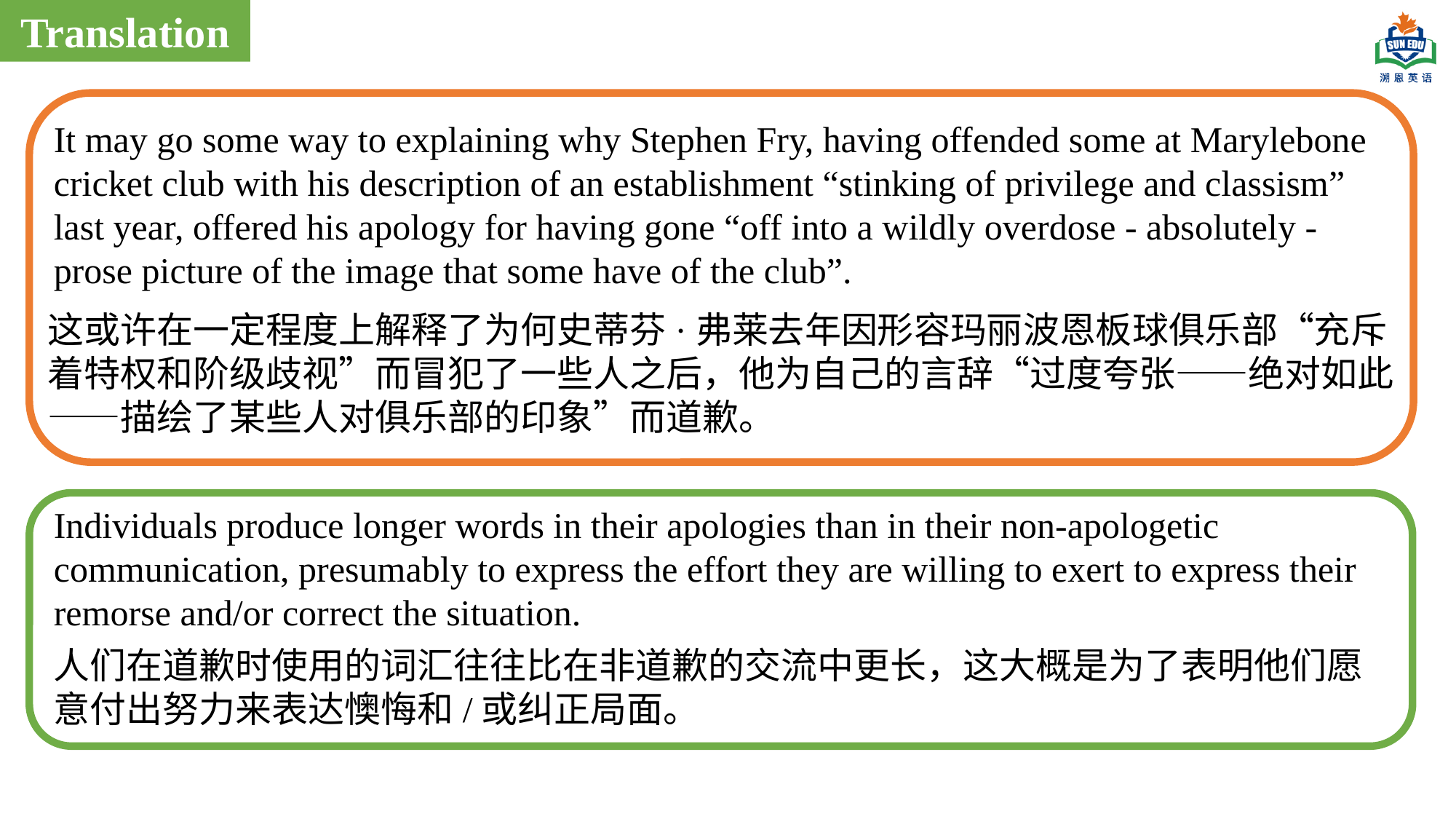

Translation

It may go some way to explaining why Stephen Fry, having offended some at Marylebone cricket club with his description of an establishment “stinking of privilege and classism” last year, offered his apology for having gone “off into a wildly overdose - absolutely - prose picture of the image that some have of the club”.

这或许在一定程度上解释了为何史蒂芬·弗莱去年因形容玛丽波恩板球俱乐部“充斥着特权和阶级歧视”而冒犯了一些人之后，他为自己的言辞“过度夸张——绝对如此——描绘了某些人对俱乐部的印象”而道歉。

Individuals produce longer words in their apologies than in their non-apologetic communication, presumably to express the effort they are willing to exert to express their remorse and/or correct the situation.

人们在道歉时使用的词汇往往比在非道歉的交流中更长，这大概是为了表明他们愿意付出努力来表达懊悔和/或纠正局面。